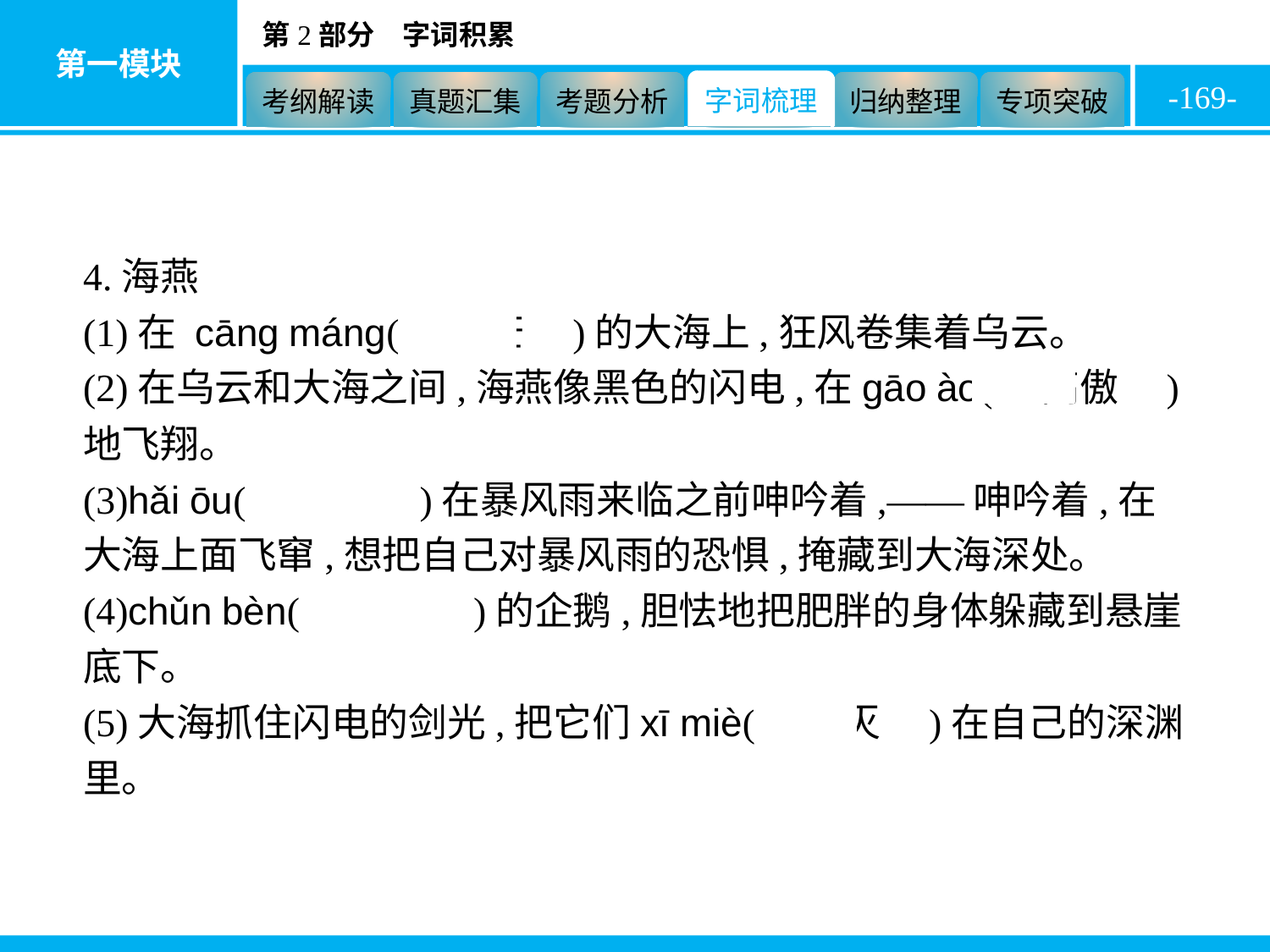

-169-
4.海燕
(1)在 cāng máng(　苍茫　)的大海上,狂风卷集着乌云。
(2)在乌云和大海之间,海燕像黑色的闪电,在gāo ào(　高傲　)地飞翔。
(3)hǎi ōu(　海鸥　)在暴风雨来临之前呻吟着,——呻吟着,在大海上面飞窜,想把自己对暴风雨的恐惧,掩藏到大海深处。
(4)chǔn bèn(　蠢笨　)的企鹅,胆怯地把肥胖的身体躲藏到悬崖底下。
(5)大海抓住闪电的剑光,把它们xī miè(　熄灭　)在自己的深渊里。